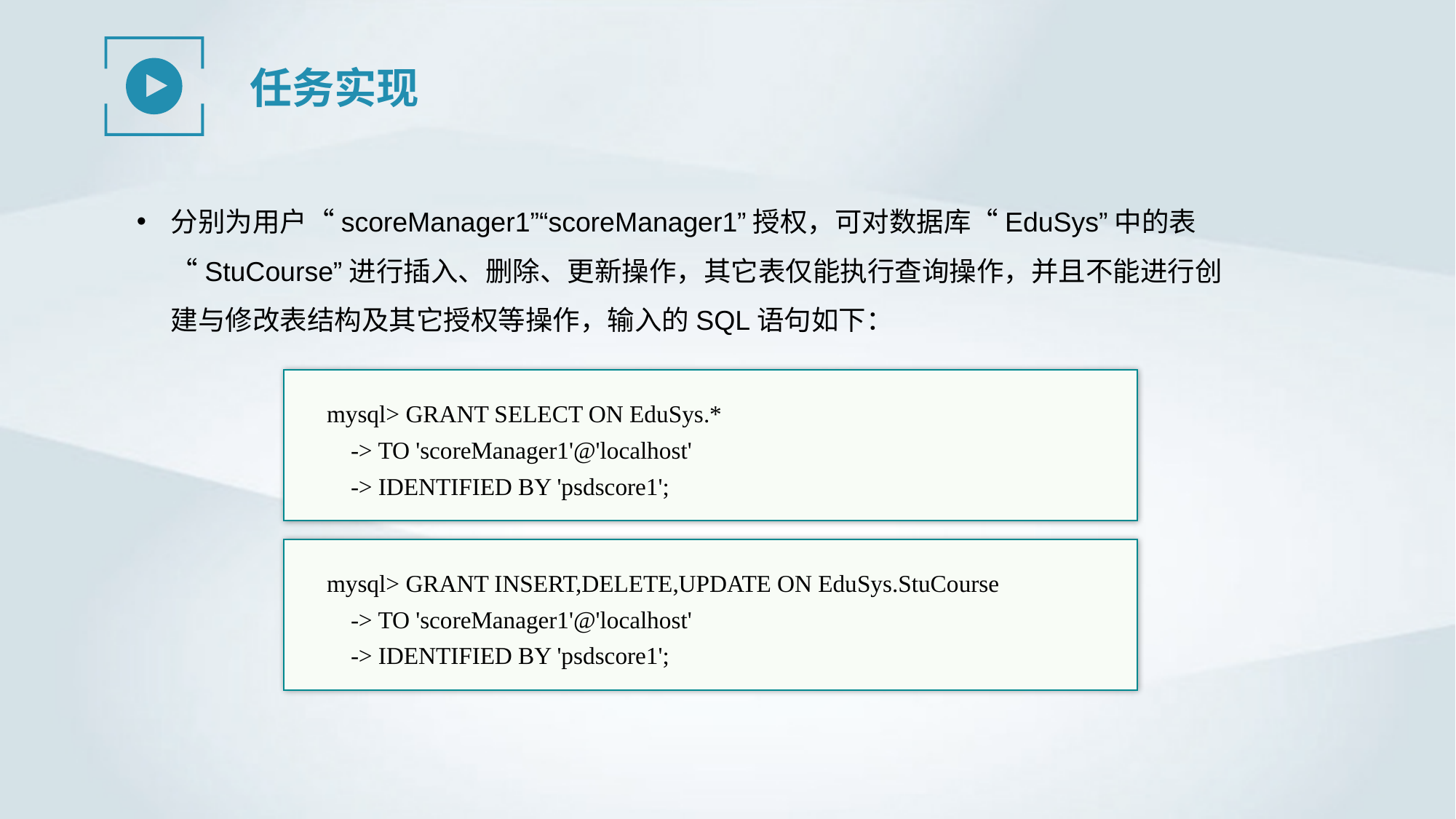

任务实现
分别为用户“scoreManager1”“scoreManager1”授权，可对数据库“EduSys”中的表“StuCourse”进行插入、删除、更新操作，其它表仅能执行查询操作，并且不能进行创建与修改表结构及其它授权等操作，输入的SQL语句如下：
mysql> GRANT SELECT ON EduSys.*
    -> TO 'scoreManager1'@'localhost'
    -> IDENTIFIED BY 'psdscore1';
mysql> GRANT INSERT,DELETE,UPDATE ON EduSys.StuCourse
    -> TO 'scoreManager1'@'localhost'
    -> IDENTIFIED BY 'psdscore1';